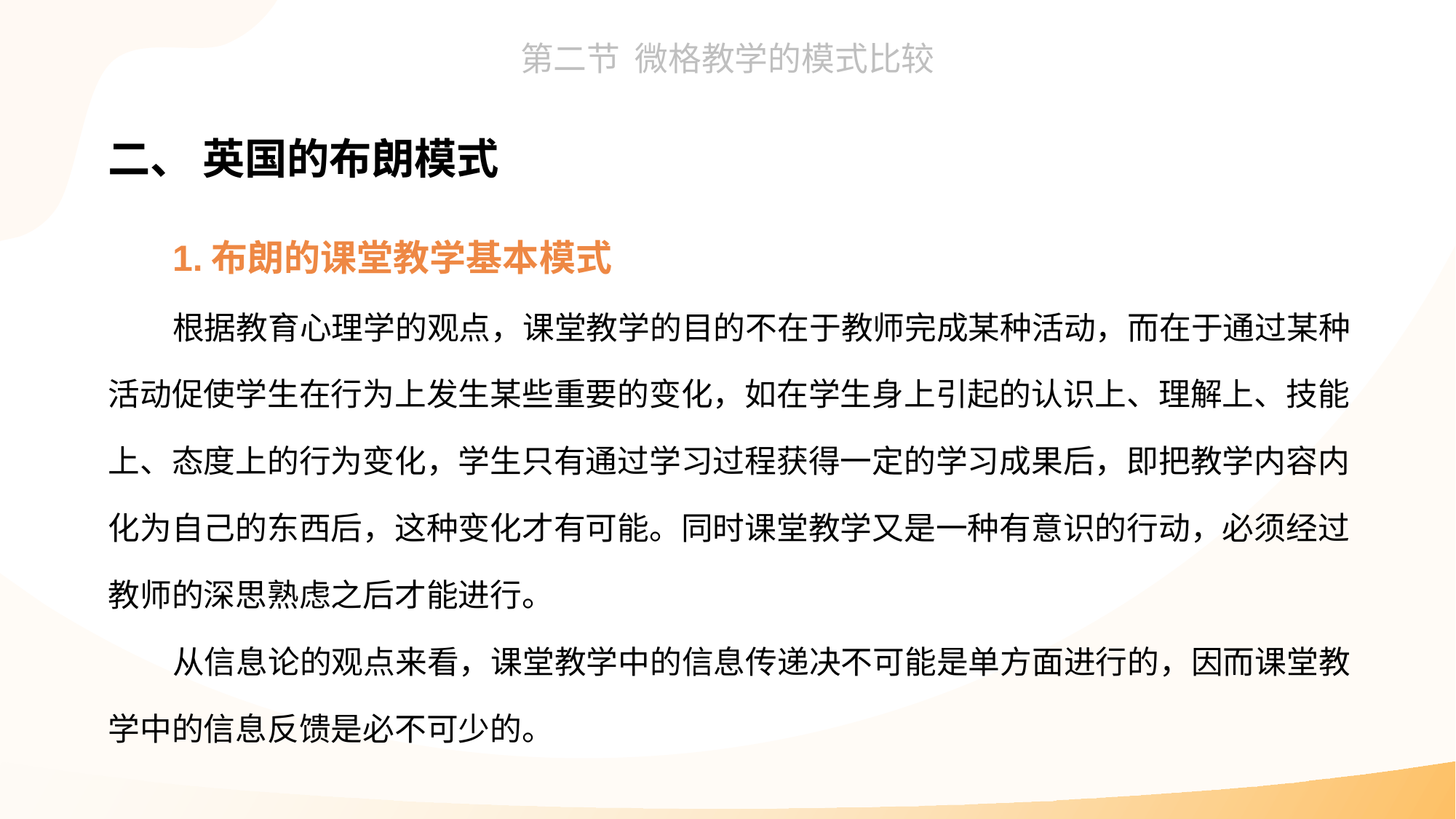

二、 英国的布朗模式
1.布朗的课堂教学基本模式
根据教育心理学的观点，课堂教学的目的不在于教师完成某种活动，而在于通过某种活动促使学生在行为上发生某些重要的变化，如在学生身上引起的认识上、理解上、技能上、态度上的行为变化，学生只有通过学习过程获得一定的学习成果后，即把教学内容内化为自己的东西后，这种变化才有可能。同时课堂教学又是一种有意识的行动，必须经过教师的深思熟虑之后才能进行。
从信息论的观点来看，课堂教学中的信息传递决不可能是单方面进行的，因而课堂教学中的信息反馈是必不可少的。